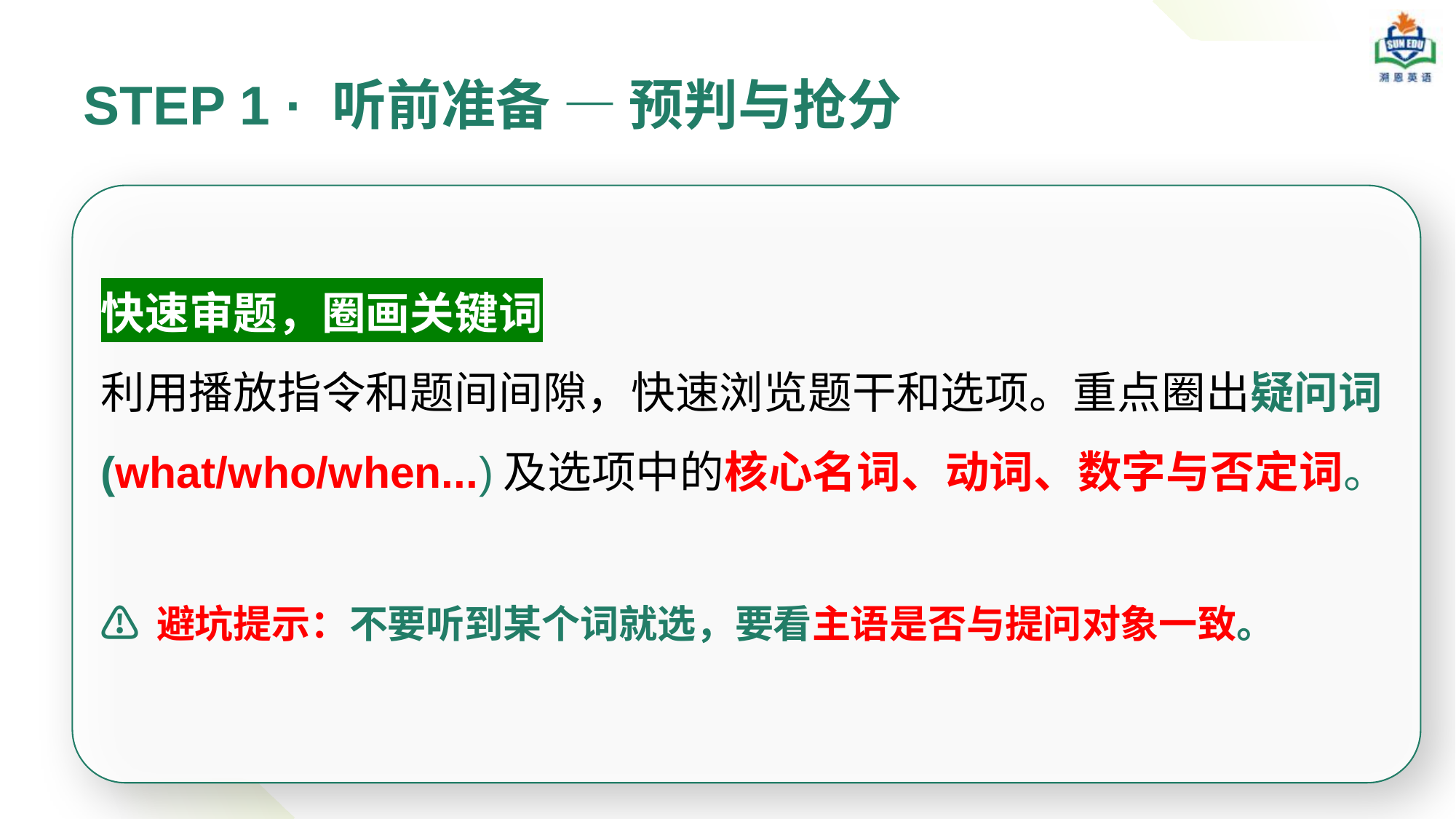

STEP 1 · 听前准备 — 预判与抢分

快速审题，圈画关键词
利用播放指令和题间间隙，快速浏览题干和选项。重点圈出疑问词(what/who/when...)及选项中的核心名词、动词、数字与否定词。

⚠ 避坑提示：不要听到某个词就选，要看主语是否与提问对象一致。